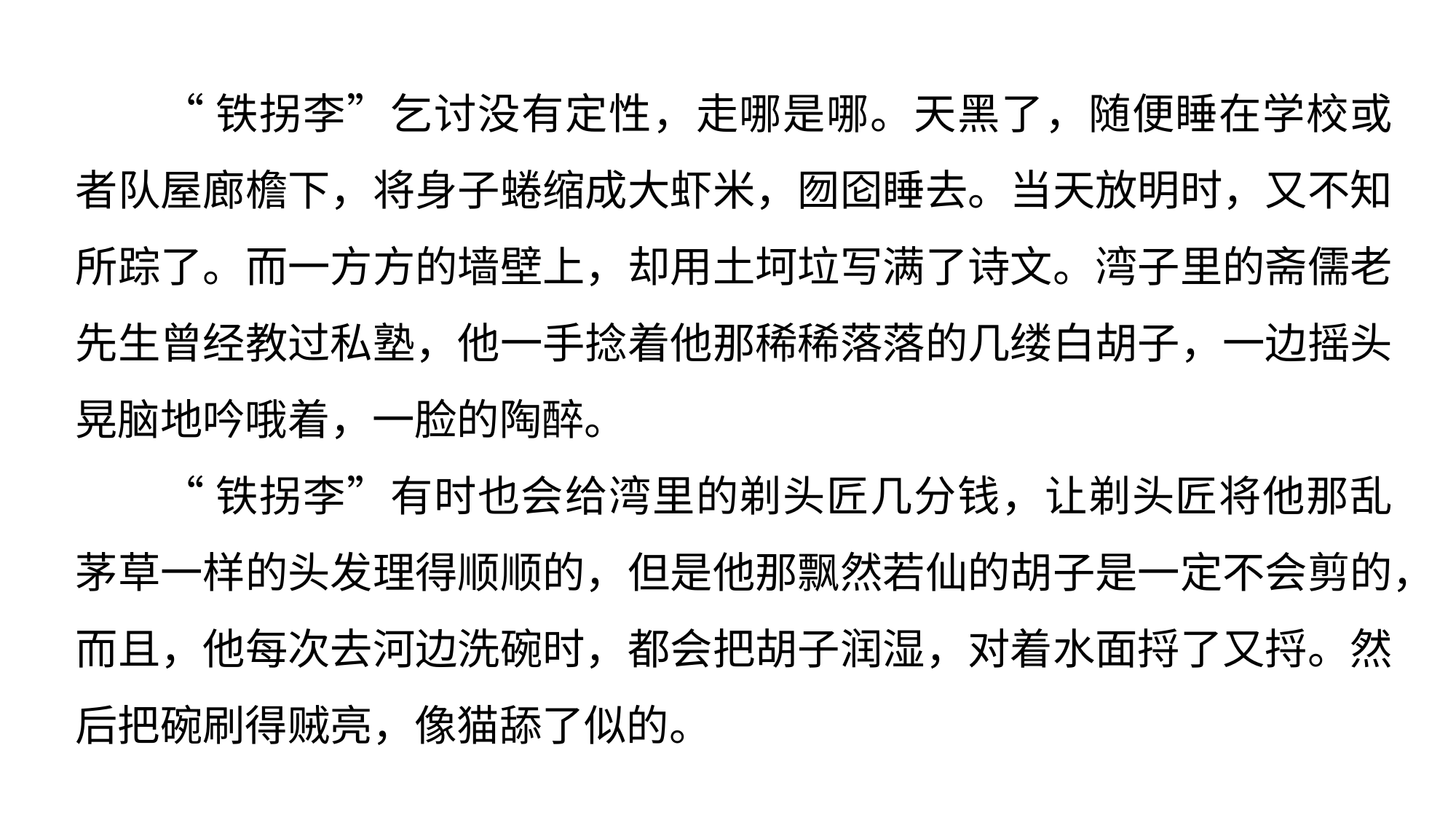

“铁拐李”乞讨没有定性，走哪是哪。天黑了，随便睡在学校或者队屋廊檐下，将身子蜷缩成大虾米，囫囵睡去。当天放明时，又不知所踪了。而一方方的墙壁上，却用土坷垃写满了诗文。湾子里的斋儒老先生曾经教过私塾，他一手捻着他那稀稀落落的几缕白胡子，一边摇头晃脑地吟哦着，一脸的陶醉。
“铁拐李”有时也会给湾里的剃头匠几分钱，让剃头匠将他那乱茅草一样的头发理得顺顺的，但是他那飘然若仙的胡子是一定不会剪的，而且，他每次去河边洗碗时，都会把胡子润湿，对着水面捋了又捋。然后把碗刷得贼亮，像猫舔了似的。